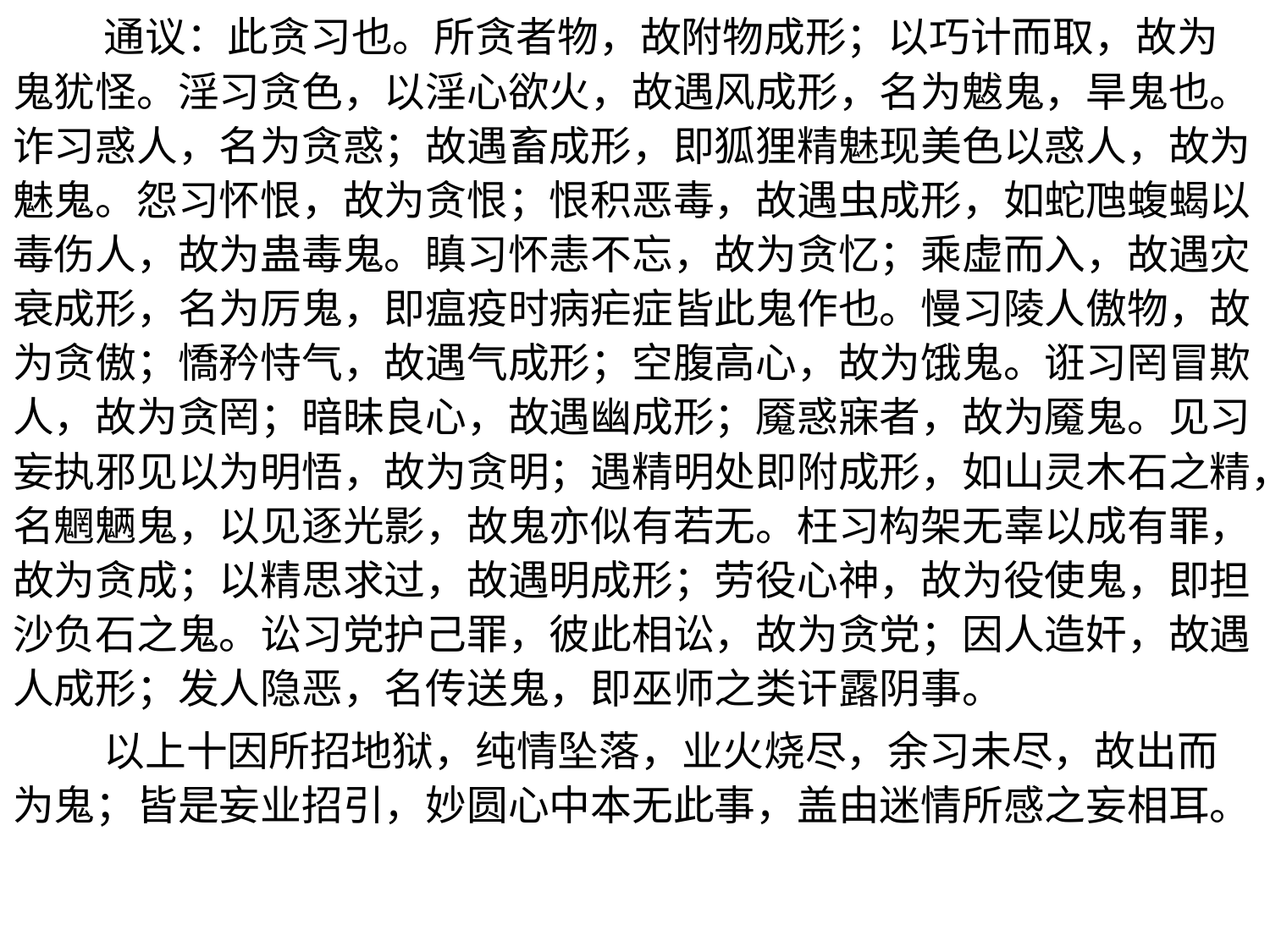

通议：此贪习也。所贪者物，故附物成形；以巧计而取，故为鬼犹怪。淫习贪色，以淫心欲火，故遇风成形，名为魃鬼，旱鬼也。诈习惑人，名为贪惑；故遇畜成形，即狐狸精魅现美色以惑人，故为魅鬼。怨习怀恨，故为贪恨；恨积恶毒，故遇虫成形，如蛇虺蝮蝎以毒伤人，故为蛊毒鬼。瞋习怀恚不忘，故为贪忆；乘虚而入，故遇灾衰成形，名为厉鬼，即瘟疫时病疟症皆此鬼作也。慢习陵人傲物，故为贪傲；憍矜恃气，故遇气成形；空腹高心，故为饿鬼。诳习罔冒欺人，故为贪罔；暗昧良心，故遇幽成形；魇惑寐者，故为魇鬼。见习妄执邪见以为明悟，故为贪明；遇精明处即附成形，如山灵木石之精，名魍魉鬼，以见逐光影，故鬼亦似有若无。枉习构架无辜以成有罪，故为贪成；以精思求过，故遇明成形；劳役心神，故为役使鬼，即担沙负石之鬼。讼习党护己罪，彼此相讼，故为贪党；因人造奸，故遇人成形；发人隐恶，名传送鬼，即巫师之类讦露阴事。
         以上十因所招地狱，纯情坠落，业火烧尽，余习未尽，故出而为鬼；皆是妄业招引，妙圆心中本无此事，盖由迷情所感之妄相耳。